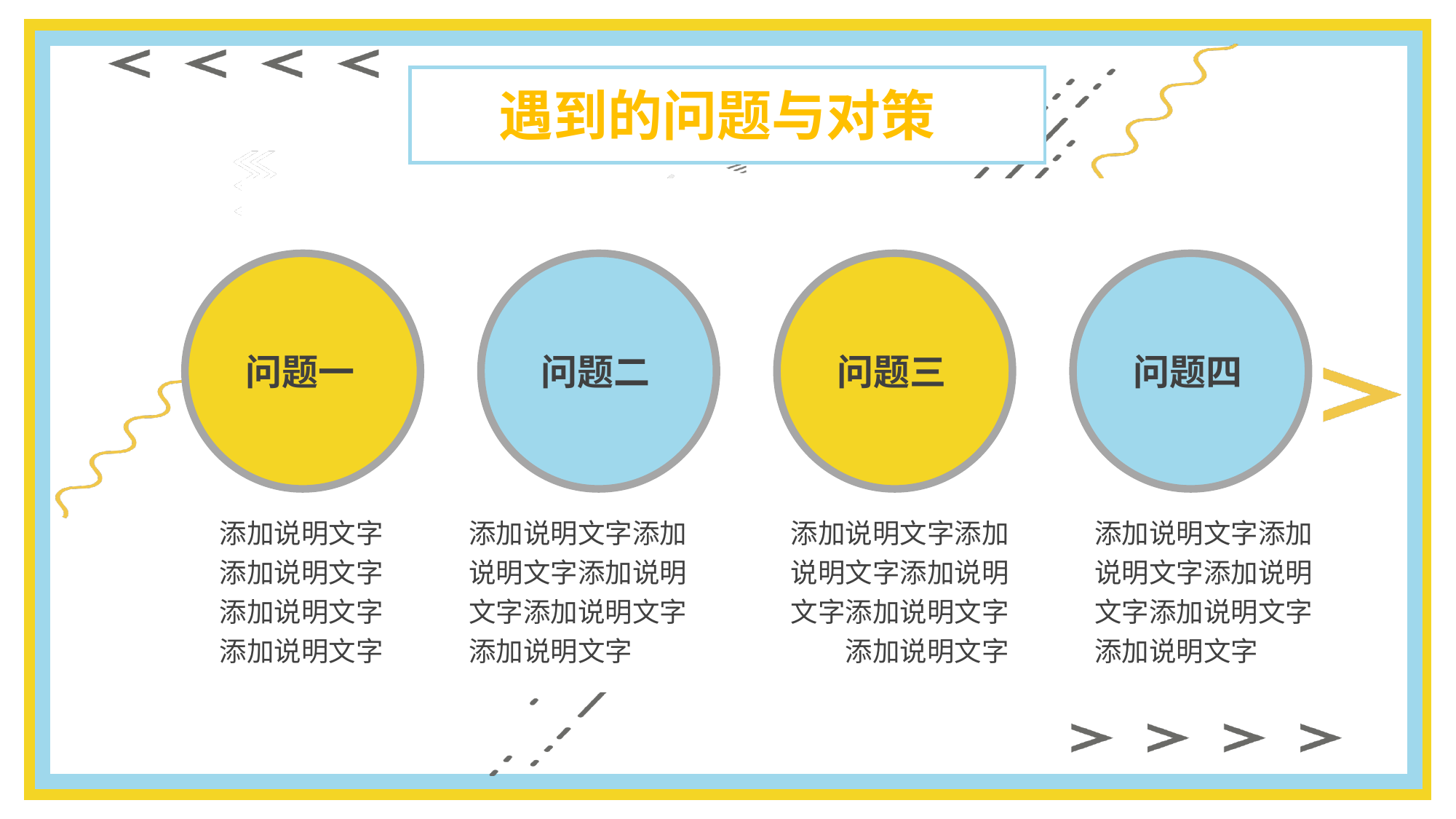

遇到的问题与对策
问题一
问题二
问题三
问题四
添加说明文字添加说明文字添加说明文字添加说明文字
添加说明文字添加说明文字添加说明文字添加说明文字添加说明文字
添加说明文字添加说明文字添加说明文字添加说明文字添加说明文字
添加说明文字添加说明文字添加说明文字添加说明文字添加说明文字